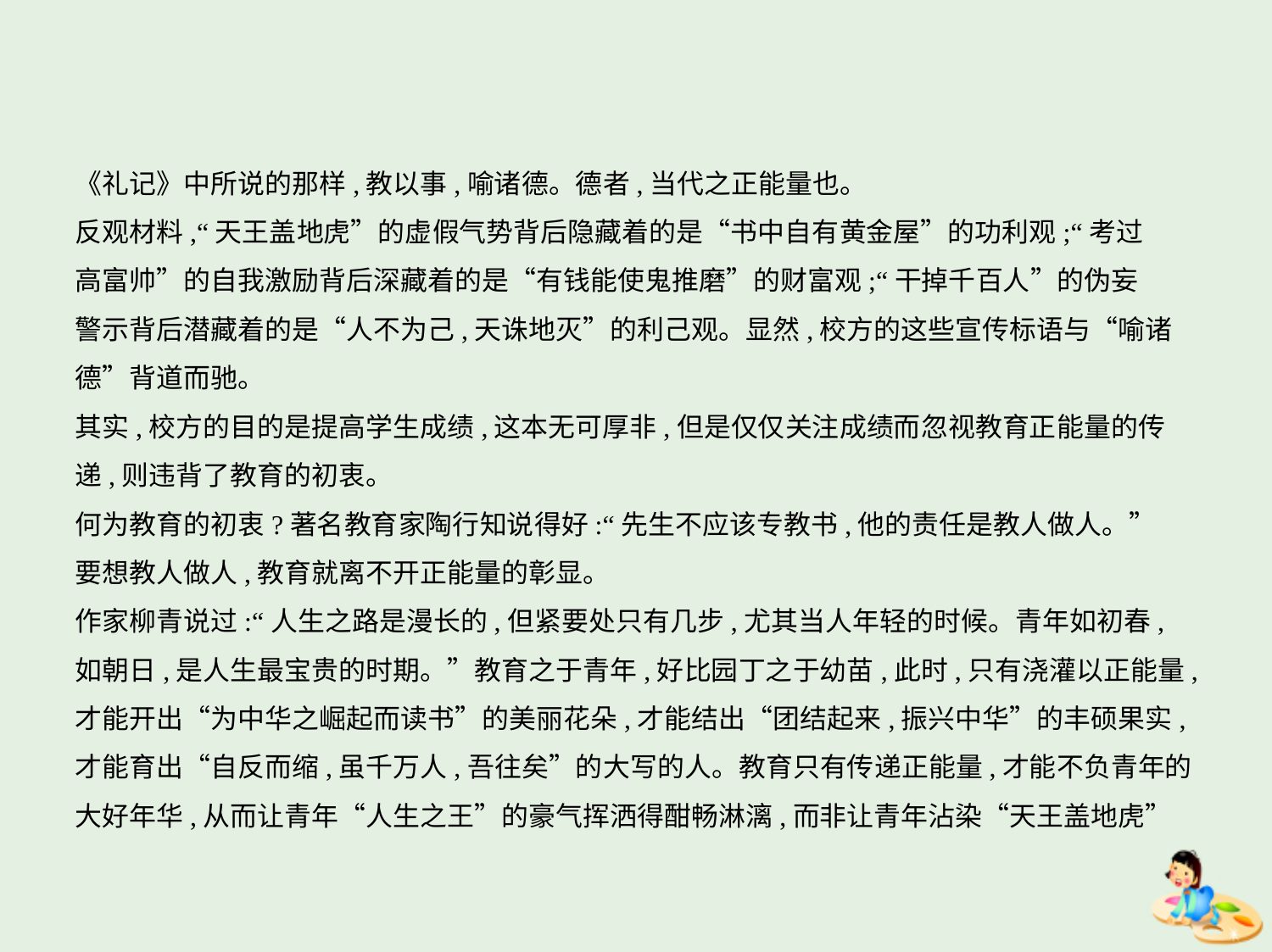

《礼记》中所说的那样,教以事,喻诸德。德者,当代之正能量也。
反观材料,“天王盖地虎”的虚假气势背后隐藏着的是“书中自有黄金屋”的功利观;“考过
高富帅”的自我激励背后深藏着的是“有钱能使鬼推磨”的财富观;“干掉千百人”的伪妄
警示背后潜藏着的是“人不为己,天诛地灭”的利己观。显然,校方的这些宣传标语与“喻诸
德”背道而驰。
其实,校方的目的是提高学生成绩,这本无可厚非,但是仅仅关注成绩而忽视教育正能量的传
递,则违背了教育的初衷。
何为教育的初衷?著名教育家陶行知说得好:“先生不应该专教书,他的责任是教人做人。”
要想教人做人,教育就离不开正能量的彰显。
作家柳青说过:“人生之路是漫长的,但紧要处只有几步,尤其当人年轻的时候。青年如初春,
如朝日,是人生最宝贵的时期。”教育之于青年,好比园丁之于幼苗,此时,只有浇灌以正能量,
才能开出“为中华之崛起而读书”的美丽花朵,才能结出“团结起来,振兴中华”的丰硕果实,
才能育出“自反而缩,虽千万人,吾往矣”的大写的人。教育只有传递正能量,才能不负青年的
大好年华,从而让青年“人生之王”的豪气挥洒得酣畅淋漓,而非让青年沾染“天王盖地虎”